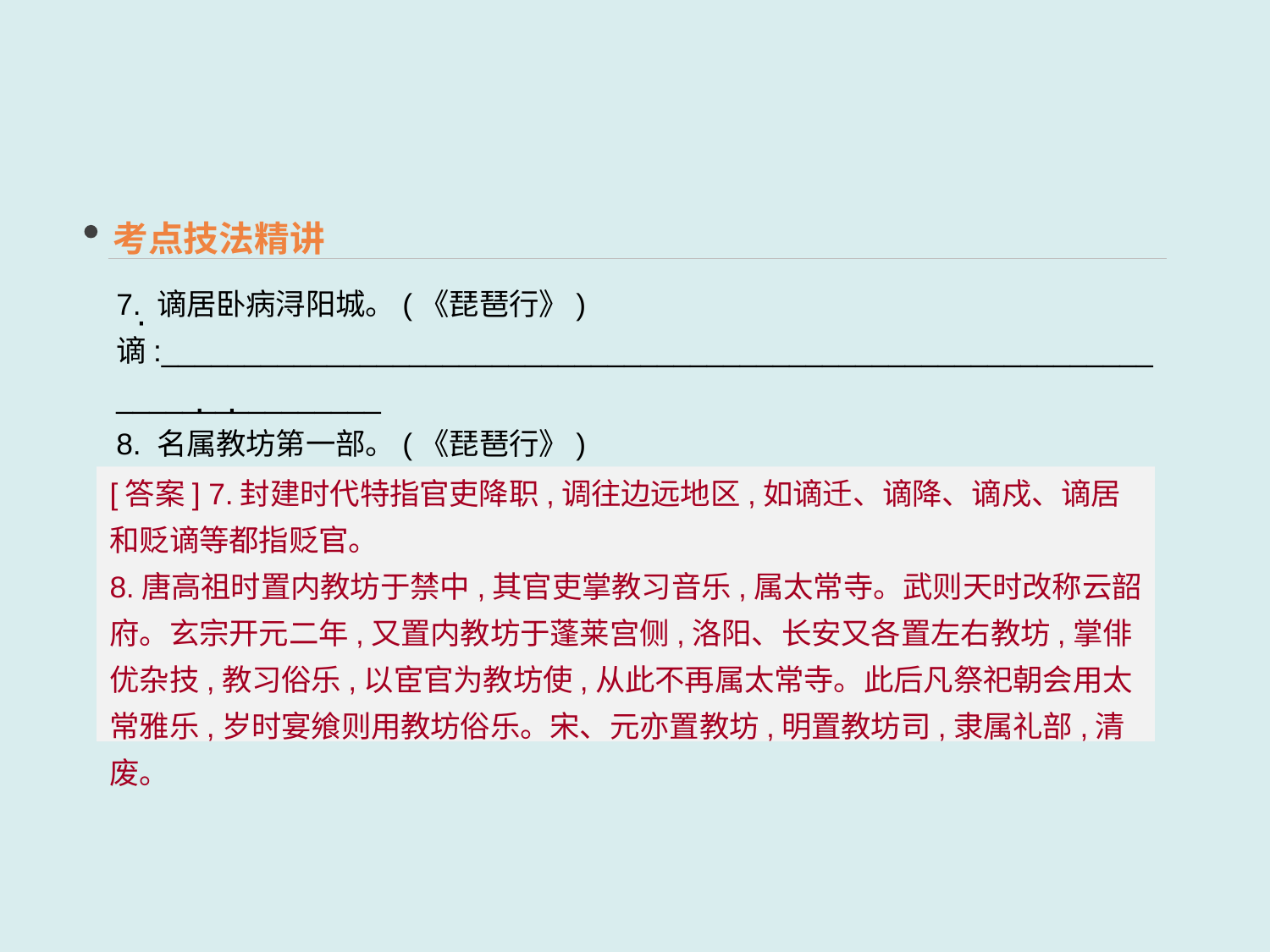

考点技法精讲

7. 谪居卧病浔阳城。(《琵琶行》)
谪:____________________________________________________________________________
8. 名属教坊第一部。(《琵琶行》)
教坊:_________________________________________________________________________
    ·
 ·  ·
[答案] 7.封建时代特指官吏降职,调往边远地区,如谪迁、谪降、谪戍、谪居和贬谪等都指贬官。
8.唐高祖时置内教坊于禁中,其官吏掌教习音乐,属太常寺。武则天时改称云韶府。玄宗开元二年,又置内教坊于蓬莱宫侧,洛阳、长安又各置左右教坊,掌俳优杂技,教习俗乐,以宦官为教坊使,从此不再属太常寺。此后凡祭祀朝会用太常雅乐,岁时宴飨则用教坊俗乐。宋、元亦置教坊,明置教坊司,隶属礼部,清废。